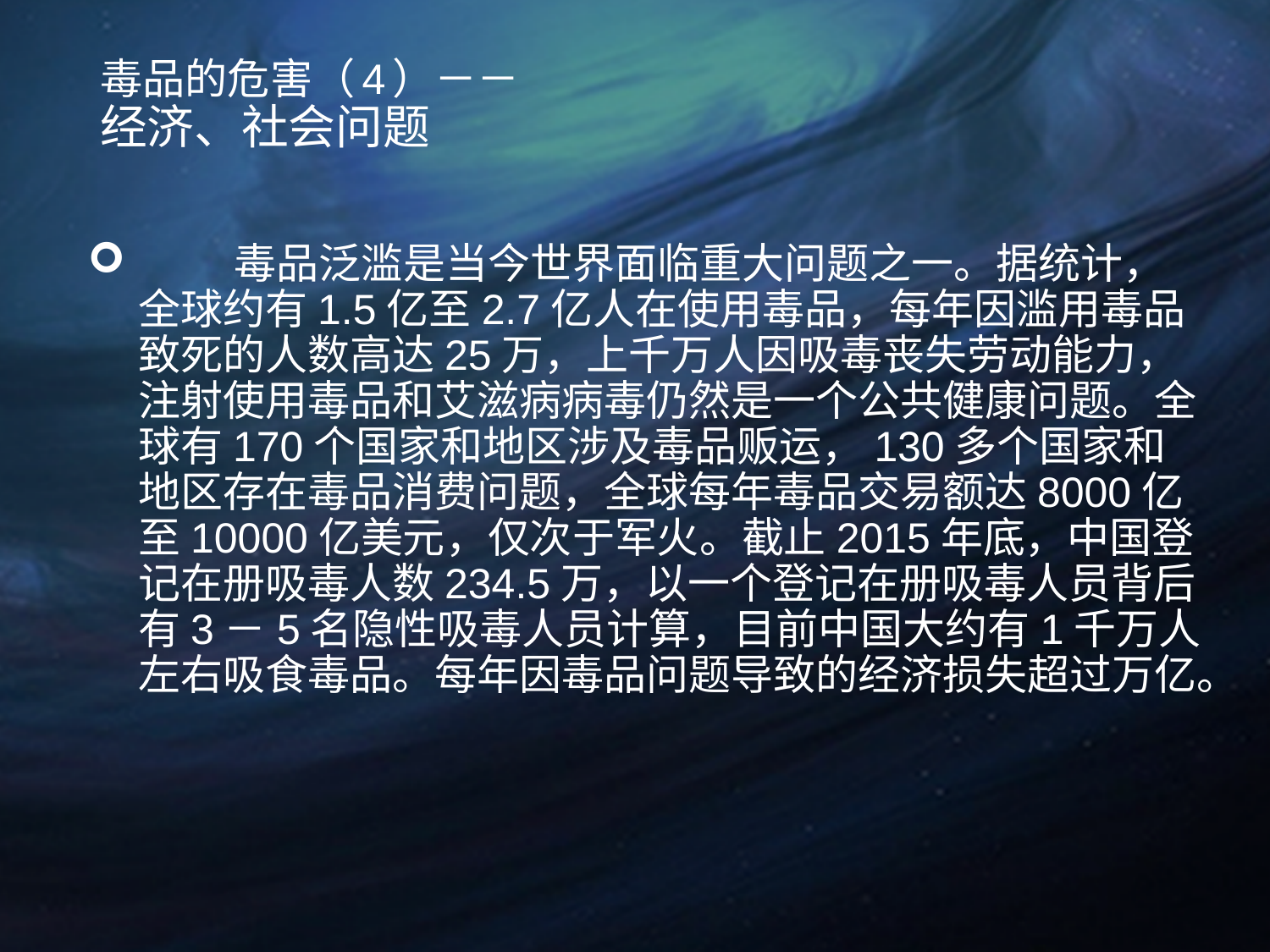

# 毒品的危害（4）－－ 经济、社会问题
         毒品泛滥是当今世界面临重大问题之一。据统计，全球约有1.5亿至2.7亿人在使用毒品，每年因滥用毒品致死的人数高达25万，上千万人因吸毒丧失劳动能力，注射使用毒品和艾滋病病毒仍然是一个公共健康问题。全球有170个国家和地区涉及毒品贩运，130多个国家和地区存在毒品消费问题，全球每年毒品交易额达8000亿至10000亿美元，仅次于军火。截止2015年底，中国登记在册吸毒人数234.5万，以一个登记在册吸毒人员背后有3－5名隐性吸毒人员计算，目前中国大约有1千万人左右吸食毒品。每年因毒品问题导致的经济损失超过万亿。

56